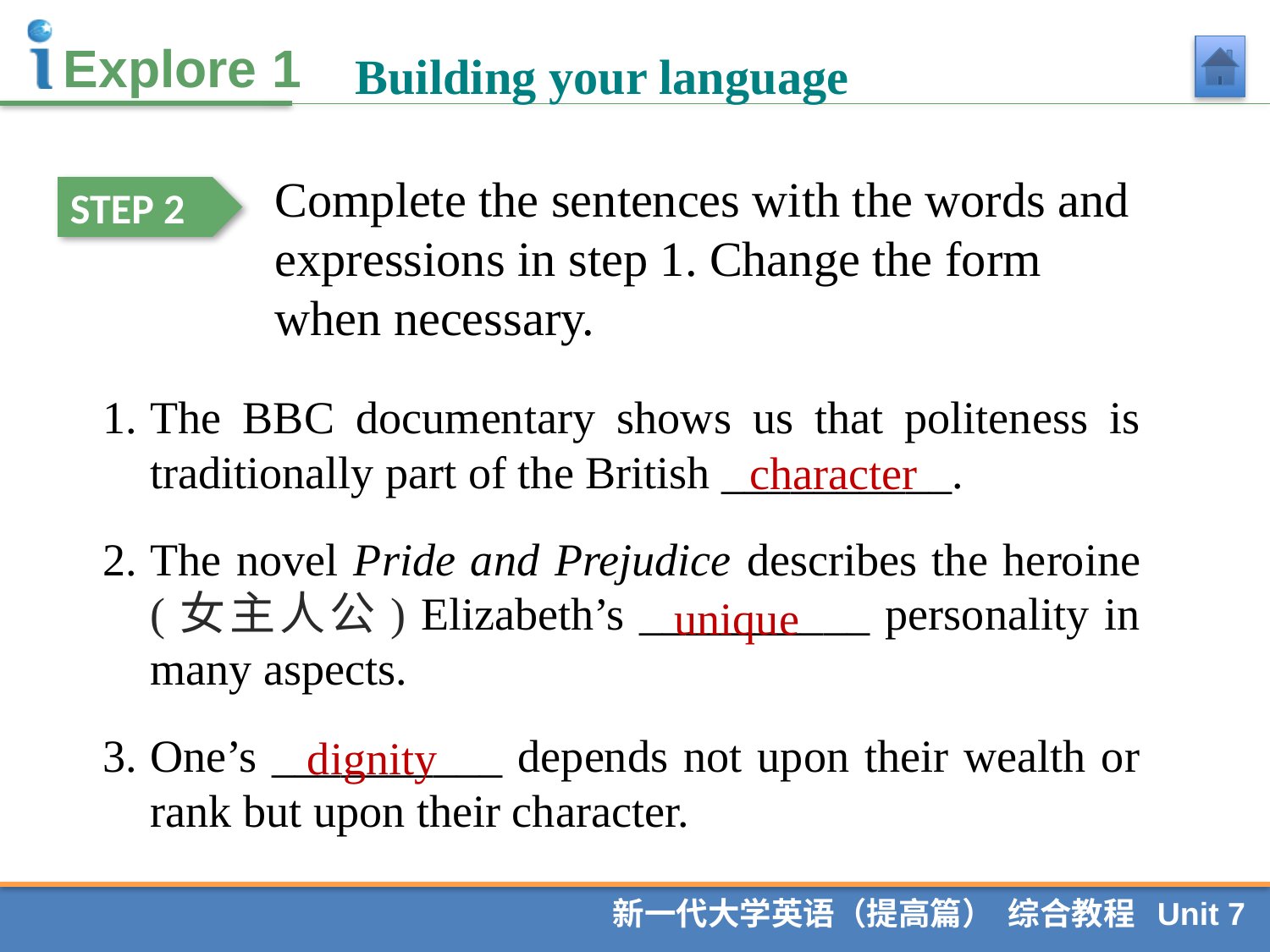

Building your language
Complete the sentences with the words and expressions in step 1. Change the form when necessary.
STEP 2
The BBC documentary shows us that politeness is traditionally part of the British __________.
The novel Pride and Prejudice describes the heroine (女主人公) Elizabeth’s __________ personality in many aspects.
One’s __________ depends not upon their wealth or rank but upon their character.
character
unique
dignity